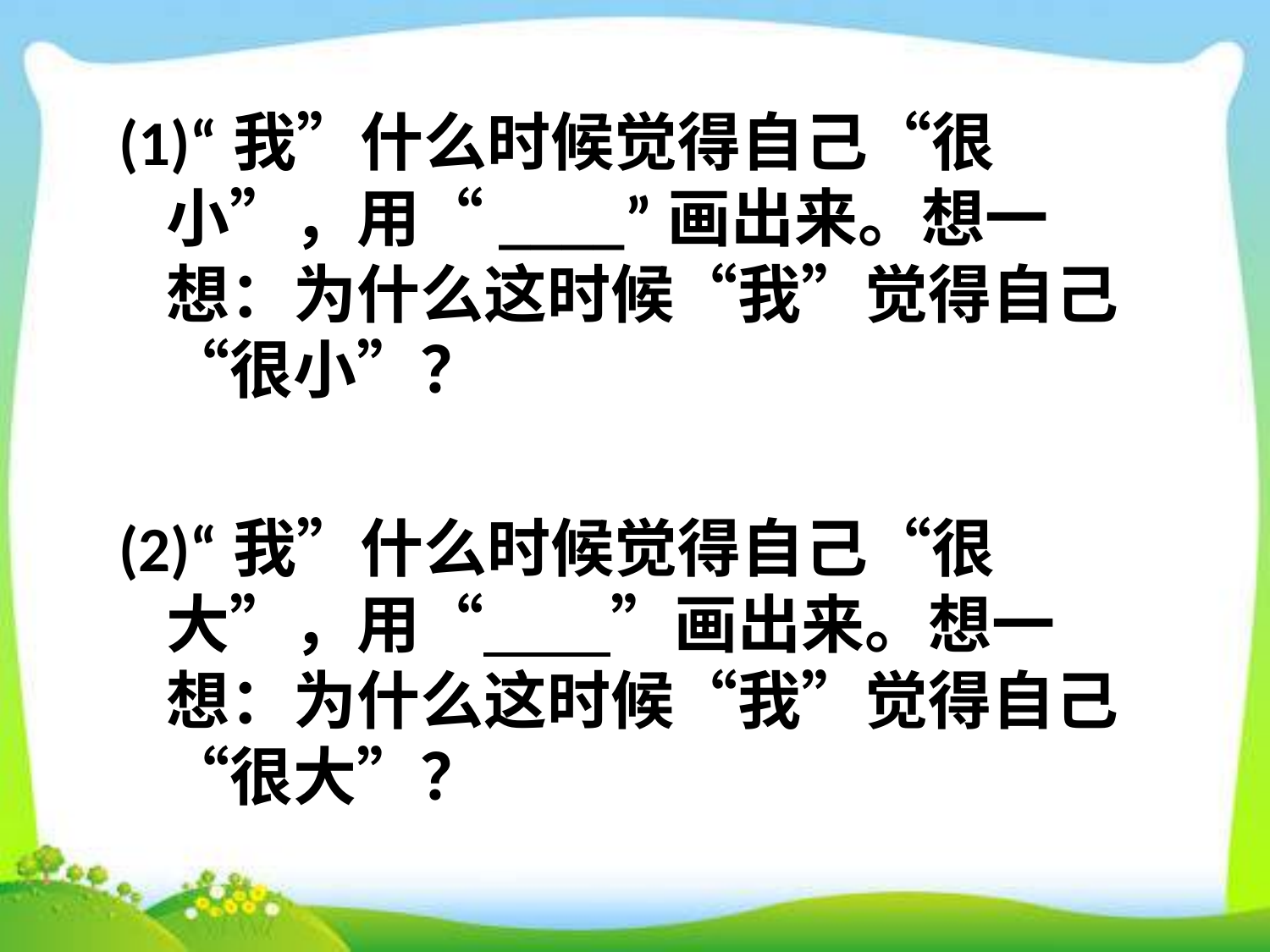

(1)“我”什么时候觉得自己“很小”，用“____”画出来。想一想：为什么这时候“我”觉得自己“很小”？

(2)“我”什么时候觉得自己“很大”，用“　　”画出来。想一想：为什么这时候“我”觉得自己“很大”？